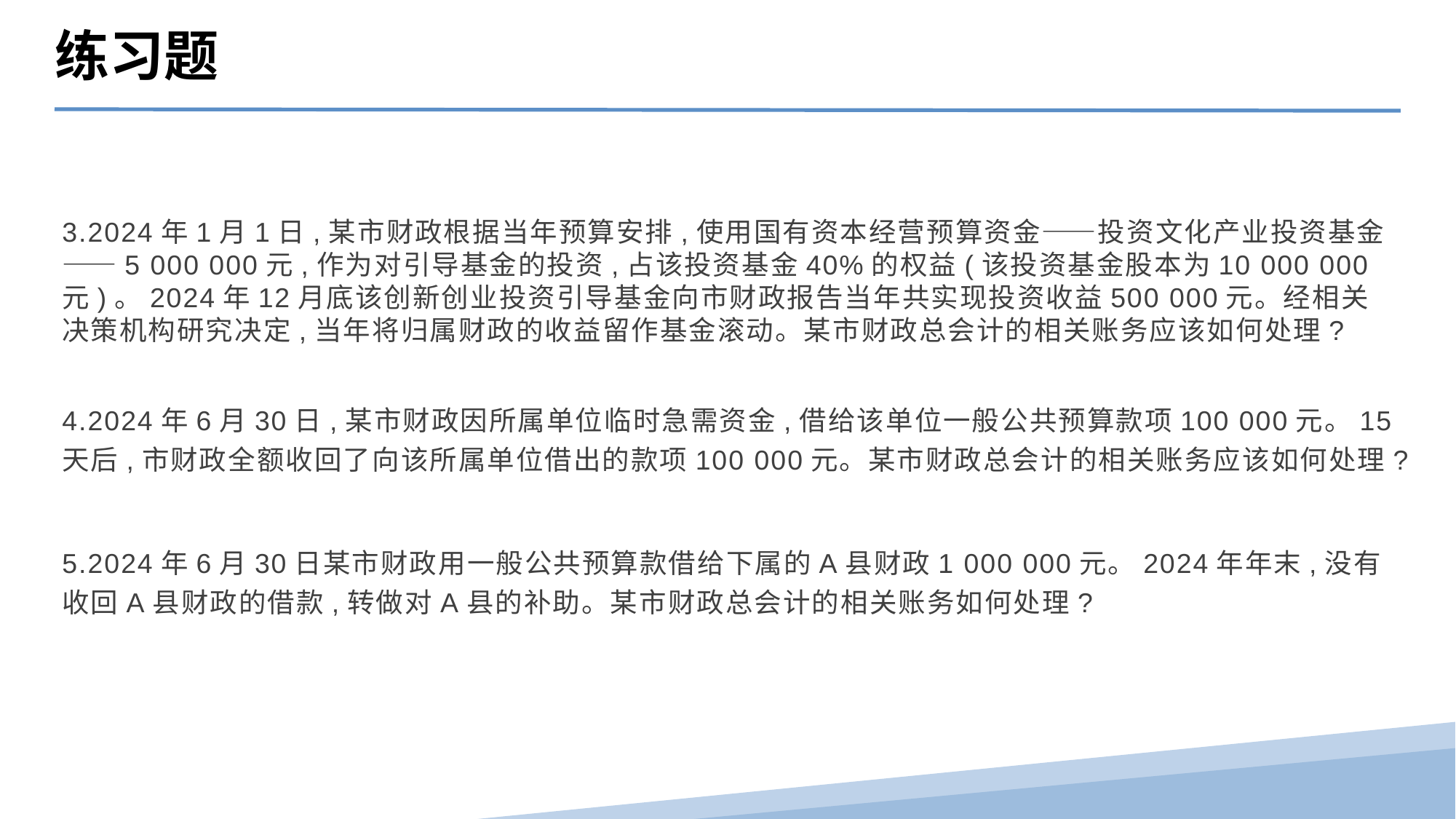

练习题
3.2024年1月1日,某市财政根据当年预算安排,使用国有资本经营预算资金——投资文化产业投资基金——5 000 000元,作为对引导基金的投资,占该投资基金40%的权益(该投资基金股本为10 000 000元)。2024年12月底该创新创业投资引导基金向市财政报告当年共实现投资收益500 000元。经相关决策机构研究决定,当年将归属财政的收益留作基金滚动。某市财政总会计的相关账务应该如何处理?

4.2024年6月30日,某市财政因所属单位临时急需资金,借给该单位一般公共预算款项100 000元。15天后,市财政全额收回了向该所属单位借出的款项100 000元。某市财政总会计的相关账务应该如何处理?

5.2024年6月30日某市财政用一般公共预算款借给下属的A县财政1 000 000元。2024年年末,没有收回A县财政的借款,转做对A县的补助。某市财政总会计的相关账务如何处理?